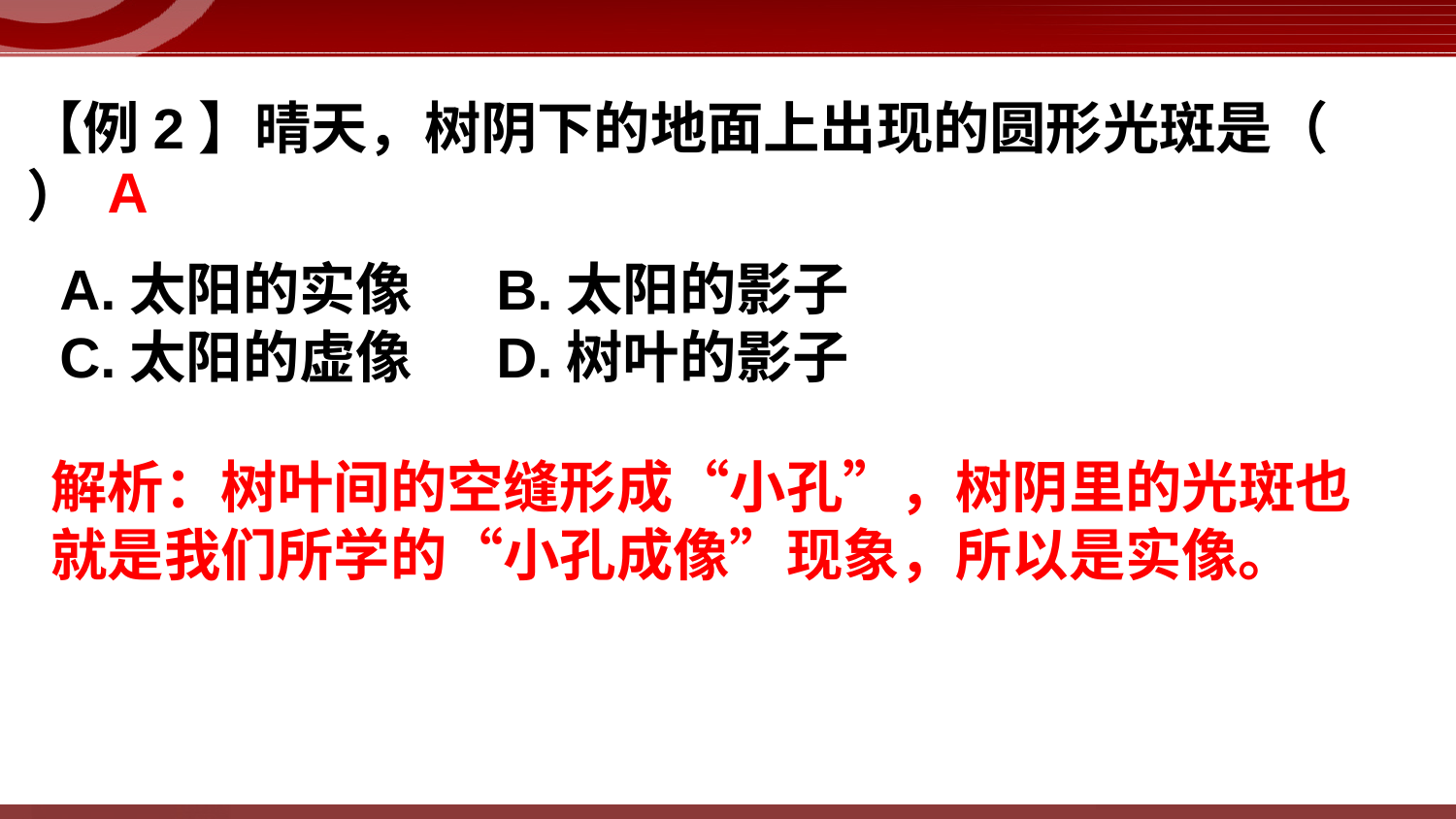

【例2】晴天，树阴下的地面上出现的圆形光斑是（      ）
A
A.太阳的实像	B.太阳的影子
C.太阳的虚像	D.树叶的影子
解析：树叶间的空缝形成“小孔”，树阴里的光斑也就是我们所学的“小孔成像”现象，所以是实像。